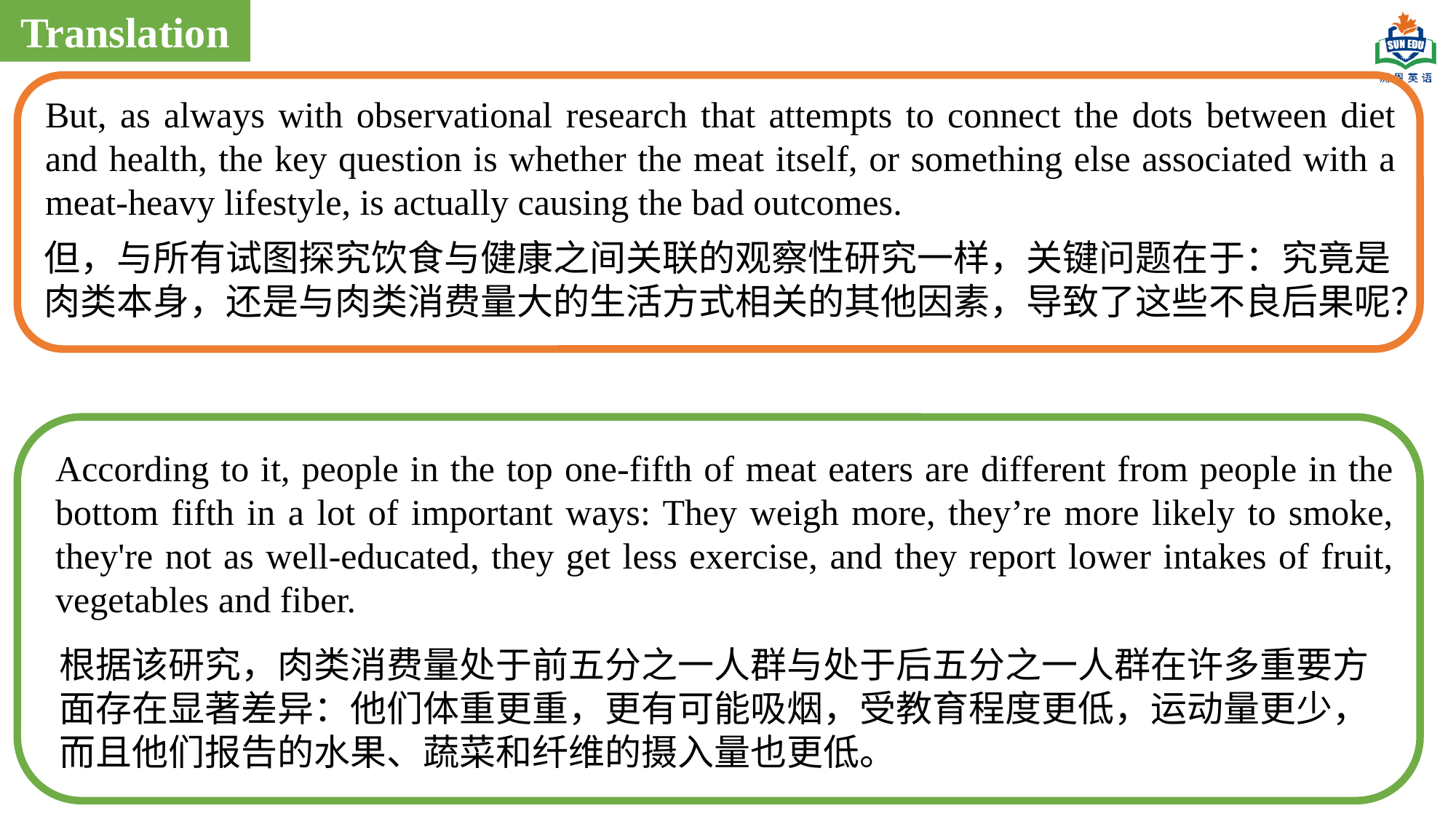

Translation

But, as always with observational research that attempts to connect the dots between diet and health, the key question is whether the meat itself, or something else associated with a meat-heavy lifestyle, is actually causing the bad outcomes.
但，与所有试图探究饮食与健康之间关联的观察性研究一样，关键问题在于：究竟是肉类本身，还是与肉类消费量大的生活方式相关的其他因素，导致了这些不良后果呢？

According to it, people in the top one-fifth of meat eaters are different from people in the bottom fifth in a lot of important ways: They weigh more, they’re more likely to smoke, they're not as well-educated, they get less exercise, and they report lower intakes of fruit, vegetables and fiber.
根据该研究，肉类消费量处于前五分之一人群与处于后五分之一人群在许多重要方面存在显著差异：他们体重更重，更有可能吸烟，受教育程度更低，运动量更少，而且他们报告的水果、蔬菜和纤维的摄入量也更低。